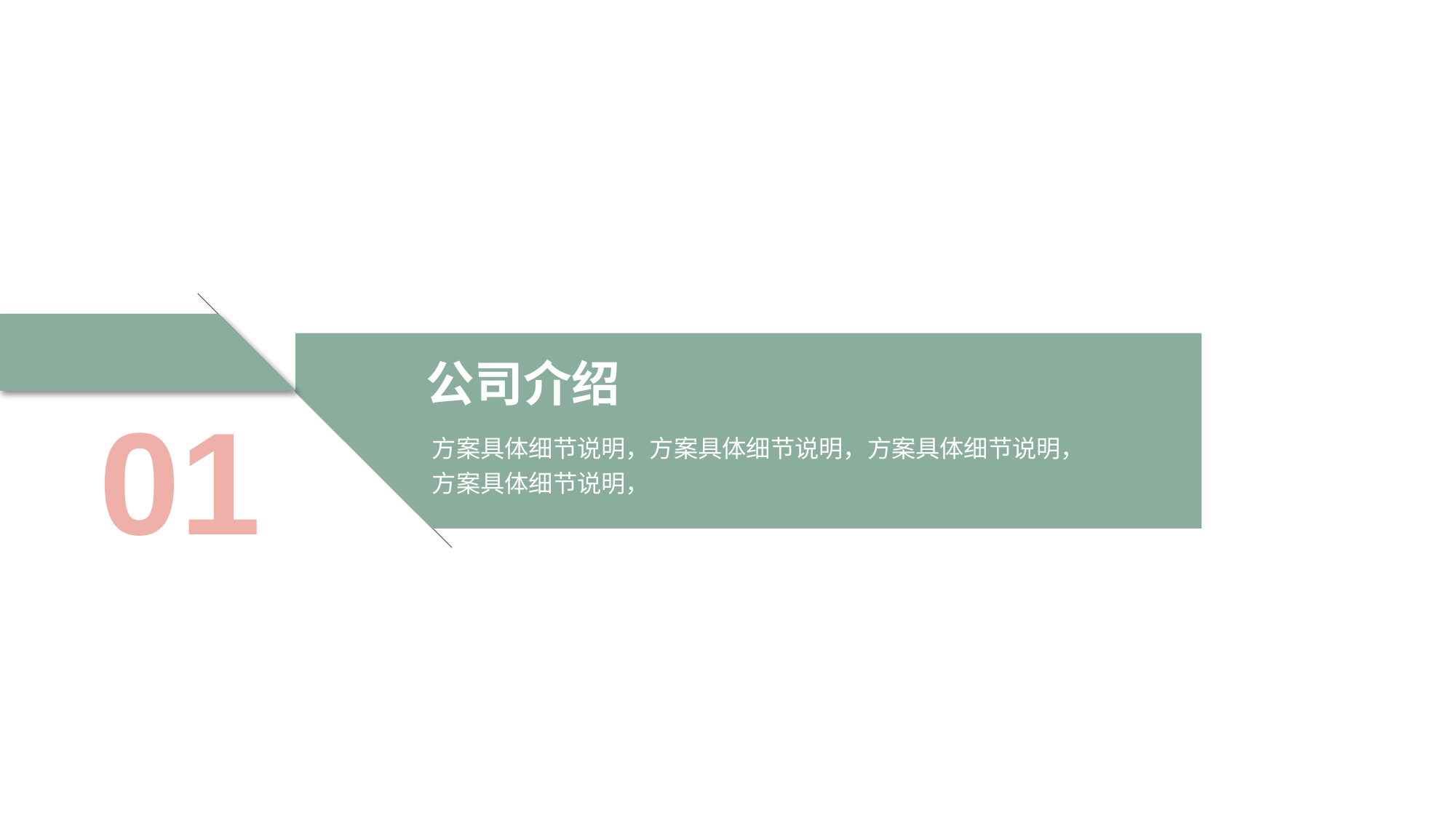

01

公司介绍
方案具体细节说明，方案具体细节说明，方案具体细节说明，方案具体细节说明，